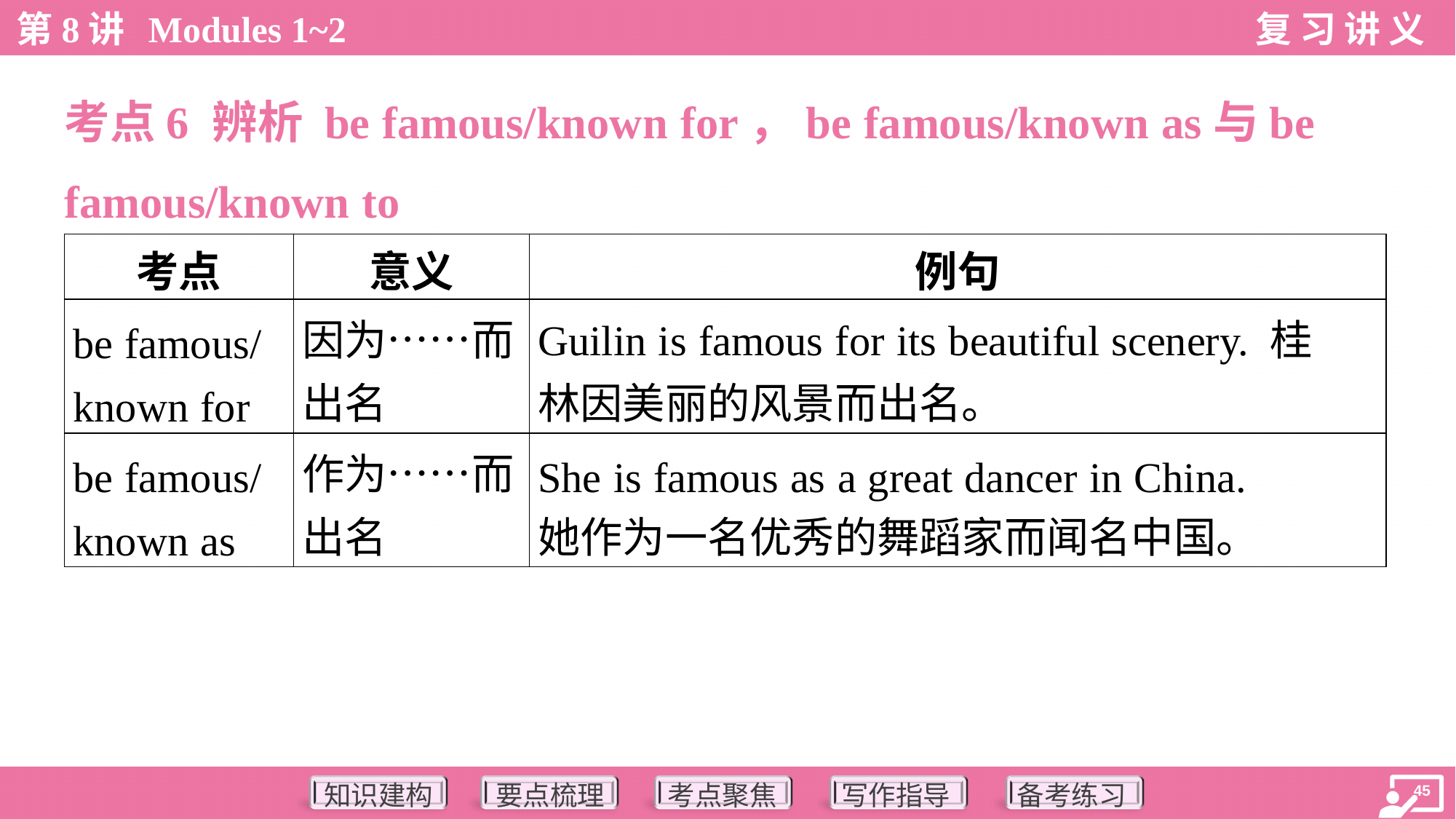

考点6 辨析 be famous/known for，be famous/known as与be
famous/known to
| 考点 | 意义 | 例句 |
| --- | --- | --- |
| be famous/ known for | 因为……而 出名 | Guilin is famous for its beautiful scenery. 桂 林因美丽的风景而出名。 |
| be famous/ known as | 作为……而 出名 | She is famous as a great dancer in China. 她作为一名优秀的舞蹈家而闻名中国。 |